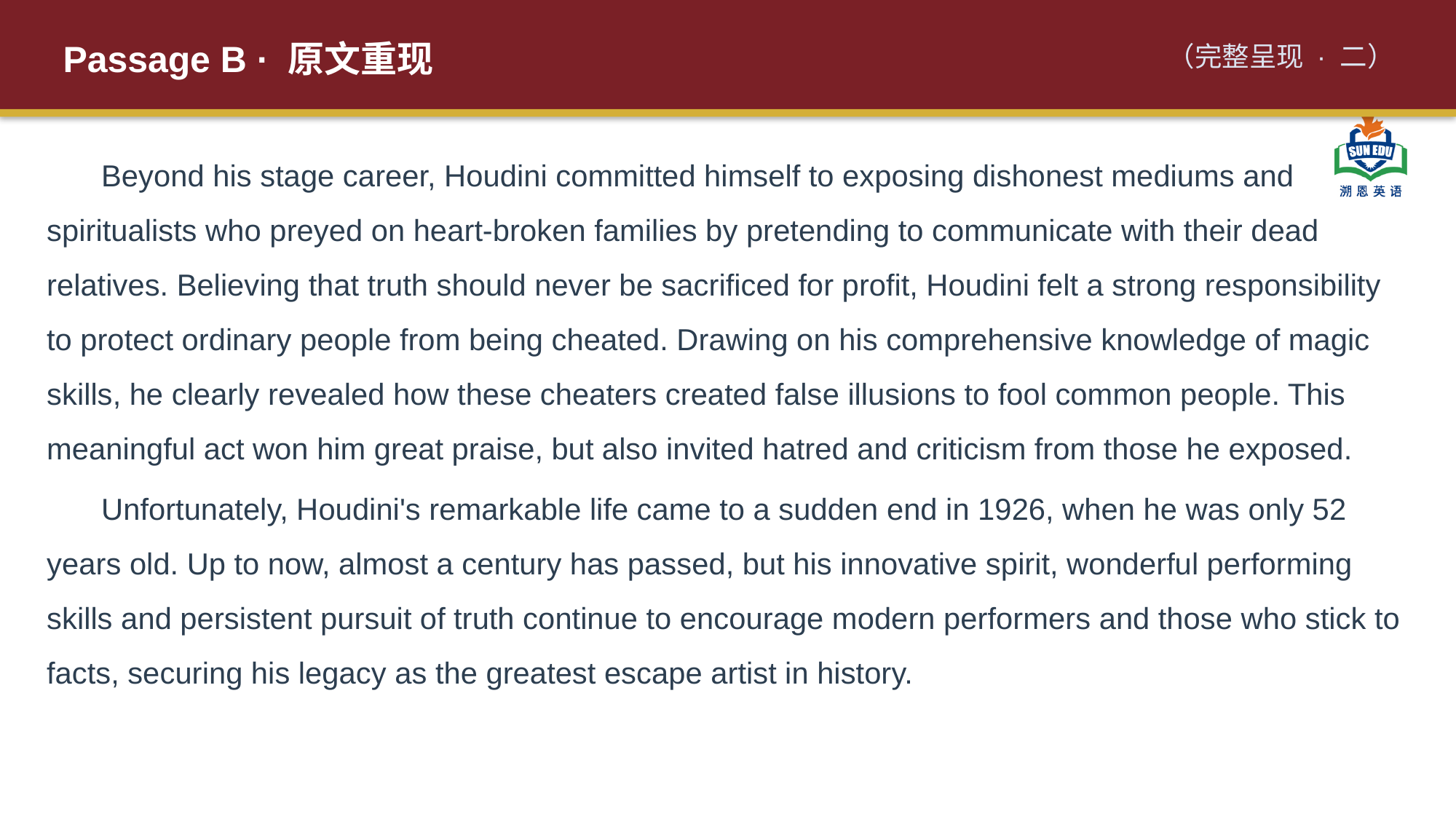

Passage B · 原文重现
（完整呈现 · 二）

Beyond his stage career, Houdini committed himself to exposing dishonest mediums and spiritualists who preyed on heart-broken families by pretending to communicate with their dead relatives. Believing that truth should never be sacrificed for profit, Houdini felt a strong responsibility to protect ordinary people from being cheated. Drawing on his comprehensive knowledge of magic skills, he clearly revealed how these cheaters created false illusions to fool common people. This meaningful act won him great praise, but also invited hatred and criticism from those he exposed.
Unfortunately, Houdini's remarkable life came to a sudden end in 1926, when he was only 52 years old. Up to now, almost a century has passed, but his innovative spirit, wonderful performing skills and persistent pursuit of truth continue to encourage modern performers and those who stick to facts, securing his legacy as the greatest escape artist in history.